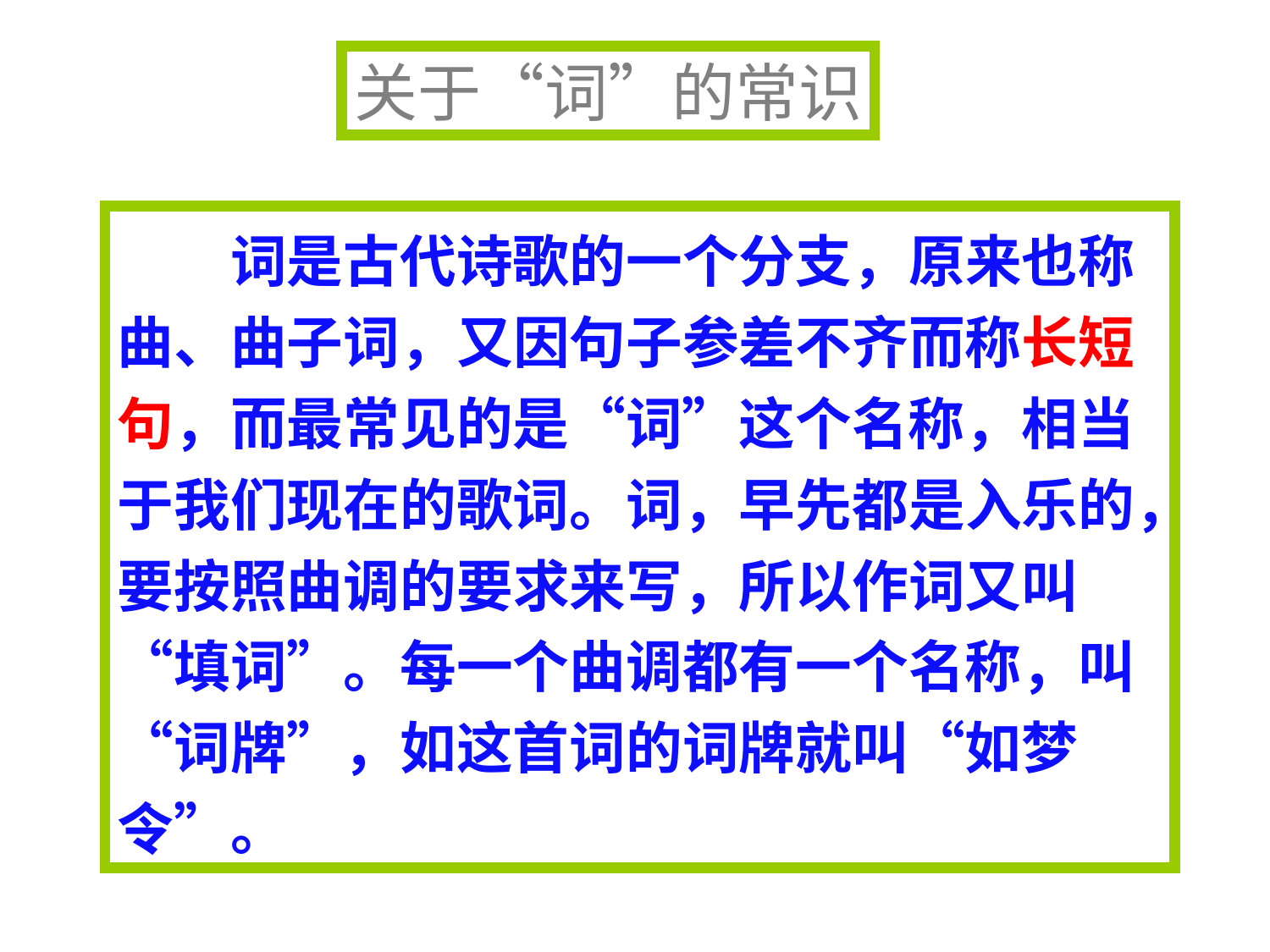

关于“词”的常识
　　词是古代诗歌的一个分支，原来也称曲、曲子词，又因句子参差不齐而称长短句，而最常见的是“词”这个名称，相当于我们现在的歌词。词，早先都是入乐的，要按照曲调的要求来写，所以作词又叫“填词”。每一个曲调都有一个名称，叫“词牌”，如这首词的词牌就叫“如梦令”。